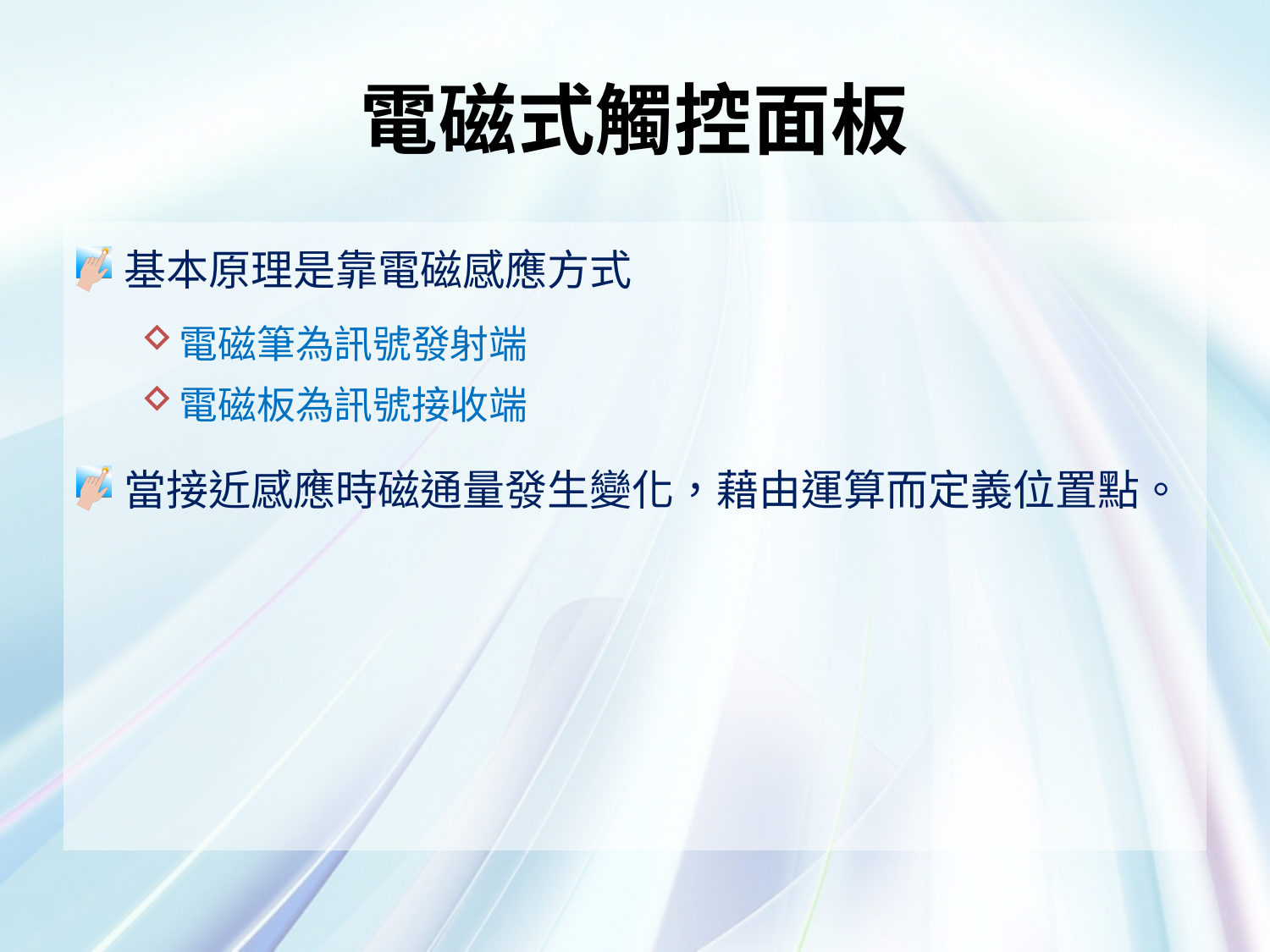

# 電磁式觸控面板
基本原理是靠電磁感應方式
電磁筆為訊號發射端
電磁板為訊號接收端
當接近感應時磁通量發生變化，藉由運算而定義位置點。